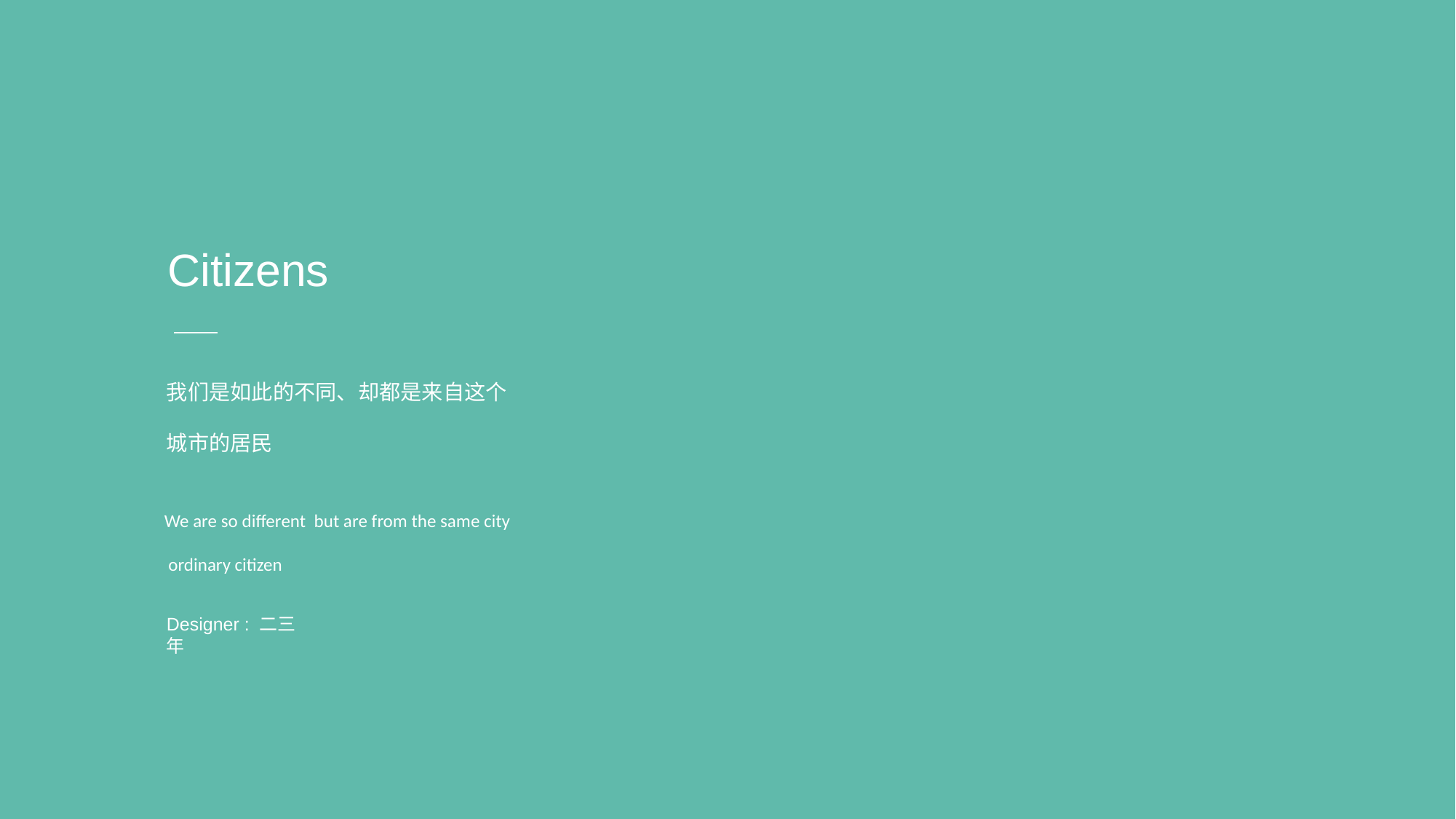

Citizens
我们是如此的不同、却都是来自这个

城市的居民
We are so different  but are from the same city

 ordinary citizen
Designer : 二三年